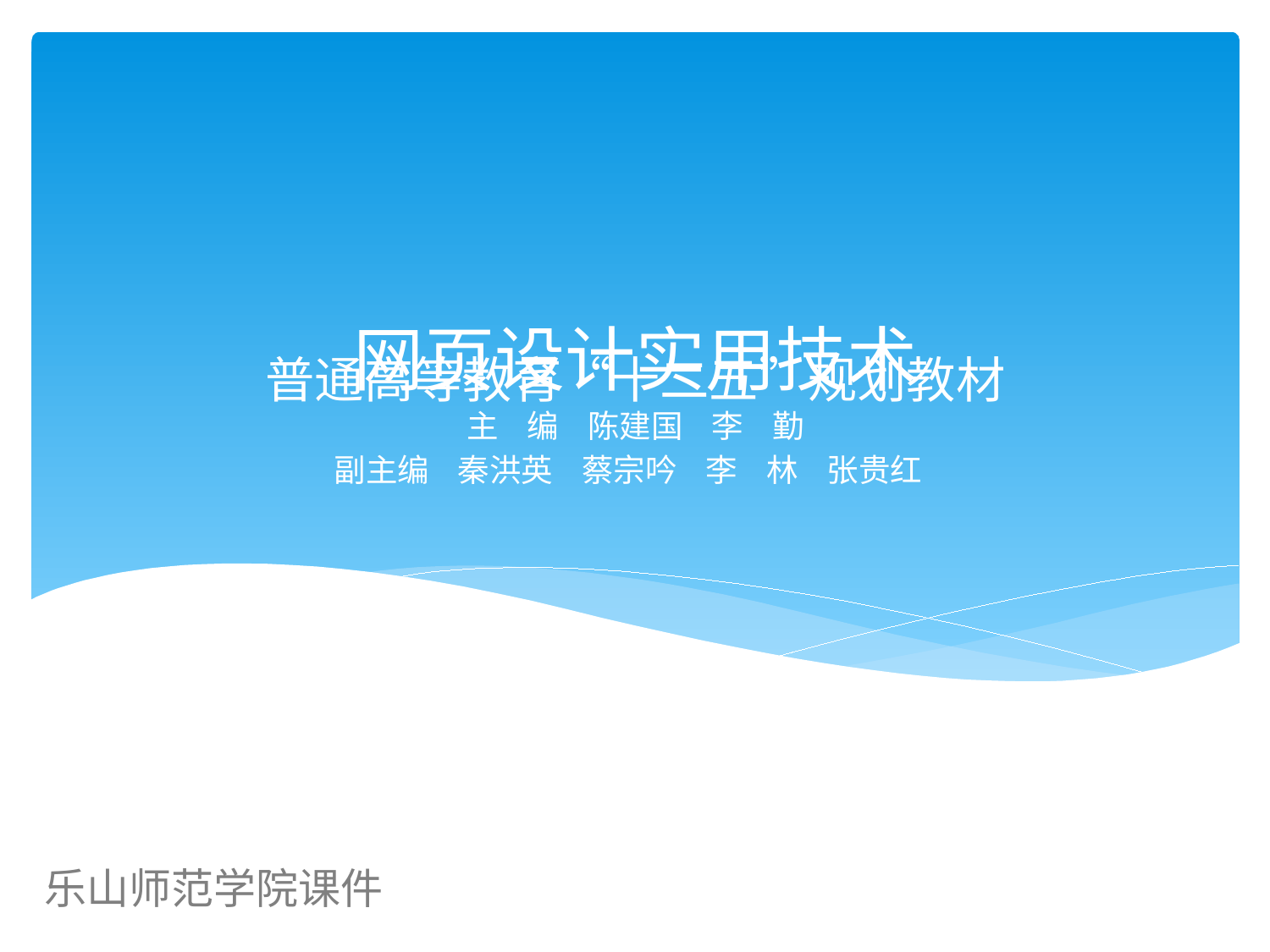

普通高等教育“十二五”规划教材
网页设计实用技术
主    编    陈建国    李    勤
副主编    秦洪英    蔡宗吟    李    林    张贵红

中国水利水电出版社